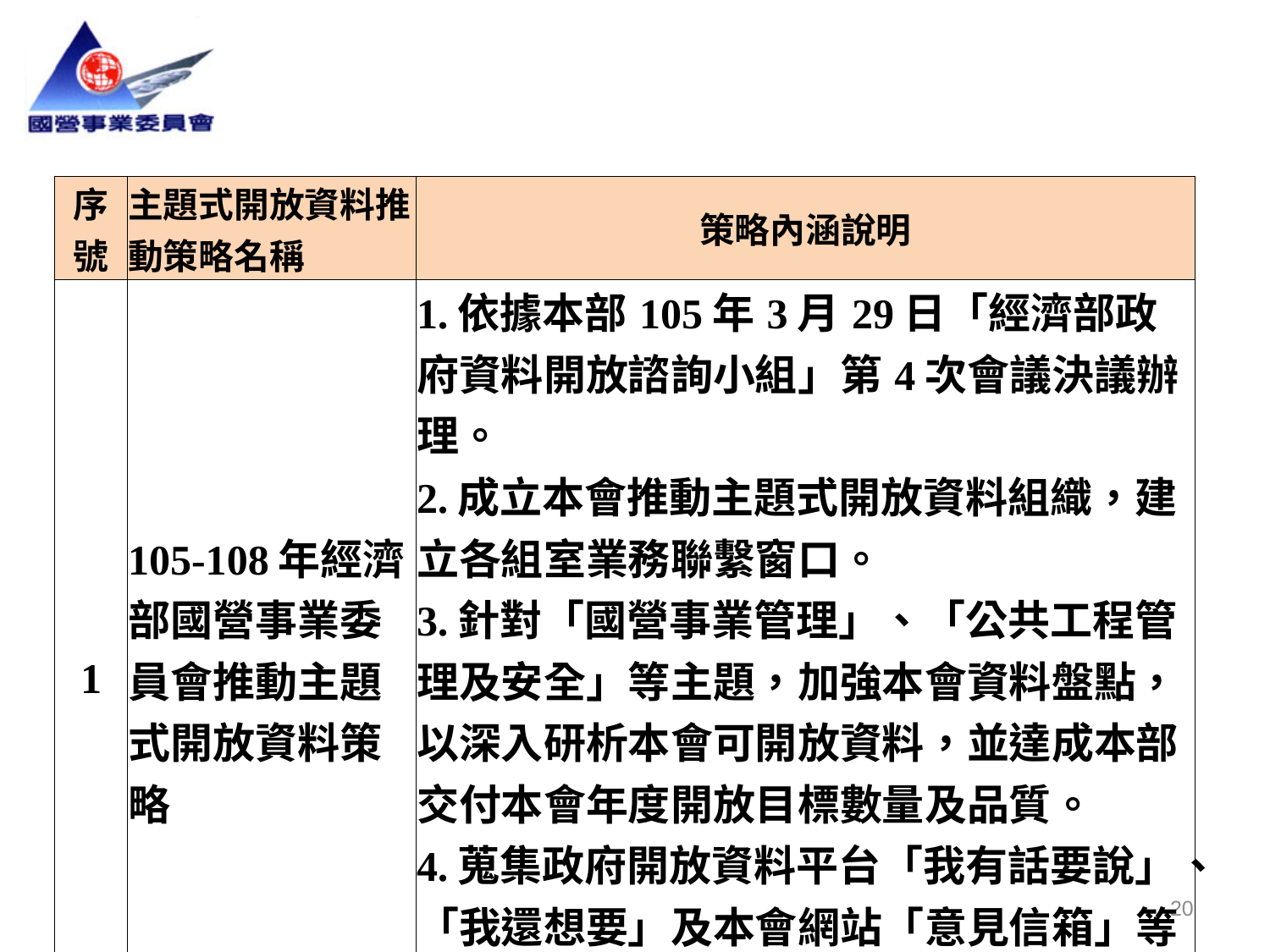

| 序號 | 主題式開放資料推動策略名稱 | 策略內涵說明 |
| --- | --- | --- |
| 1 | 105-108年經濟部國營事業委員會推動主題式開放資料策略 | 1.依據本部105年3月29日「經濟部政府資料開放諮詢小組」第4次會議決議辦理。 2.成立本會推動主題式開放資料組織，建立各組室業務聯繫窗口。 3.針對「國營事業管理」、「公共工程管理及安全」等主題，加強本會資料盤點，以深入研析本會可開放資料，並達成本部交付本會年度開放目標數量及品質。 4.蒐集政府開放資料平台「我有話要說」、「我還想要」及本會網站「意見信箱」等民眾需求。 |
20